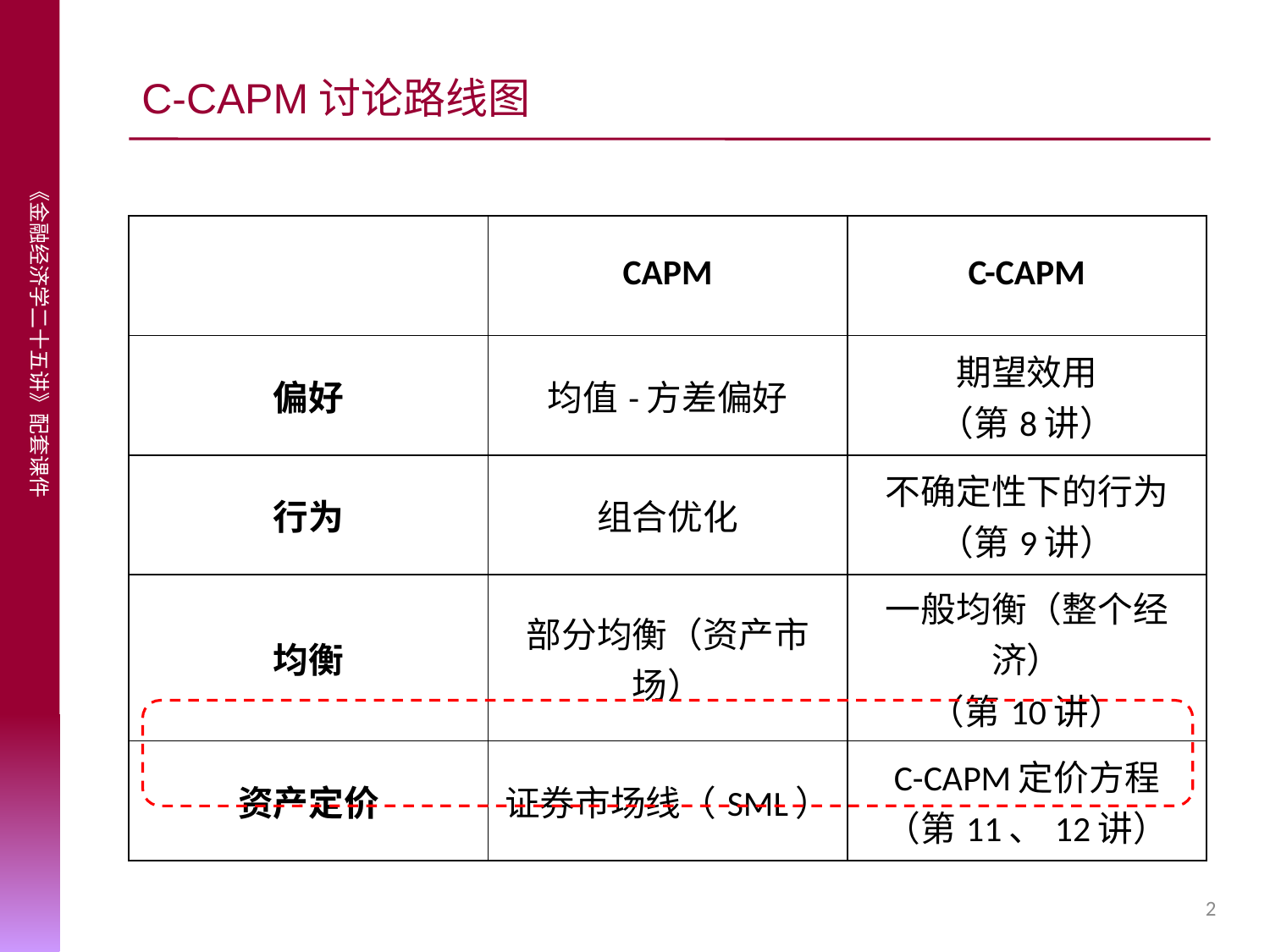

# C-CAPM讨论路线图
|  | CAPM | C-CAPM |
| --- | --- | --- |
| 偏好 | 均值-方差偏好 | 期望效用 （第8讲） |
| 行为 | 组合优化 | 不确定性下的行为 （第9讲） |
| 均衡 | 部分均衡（资产市场） | 一般均衡（整个经济） （第10讲） |
| 资产定价 | 证券市场线（SML） | C-CAPM定价方程 （第11、12讲） |

2